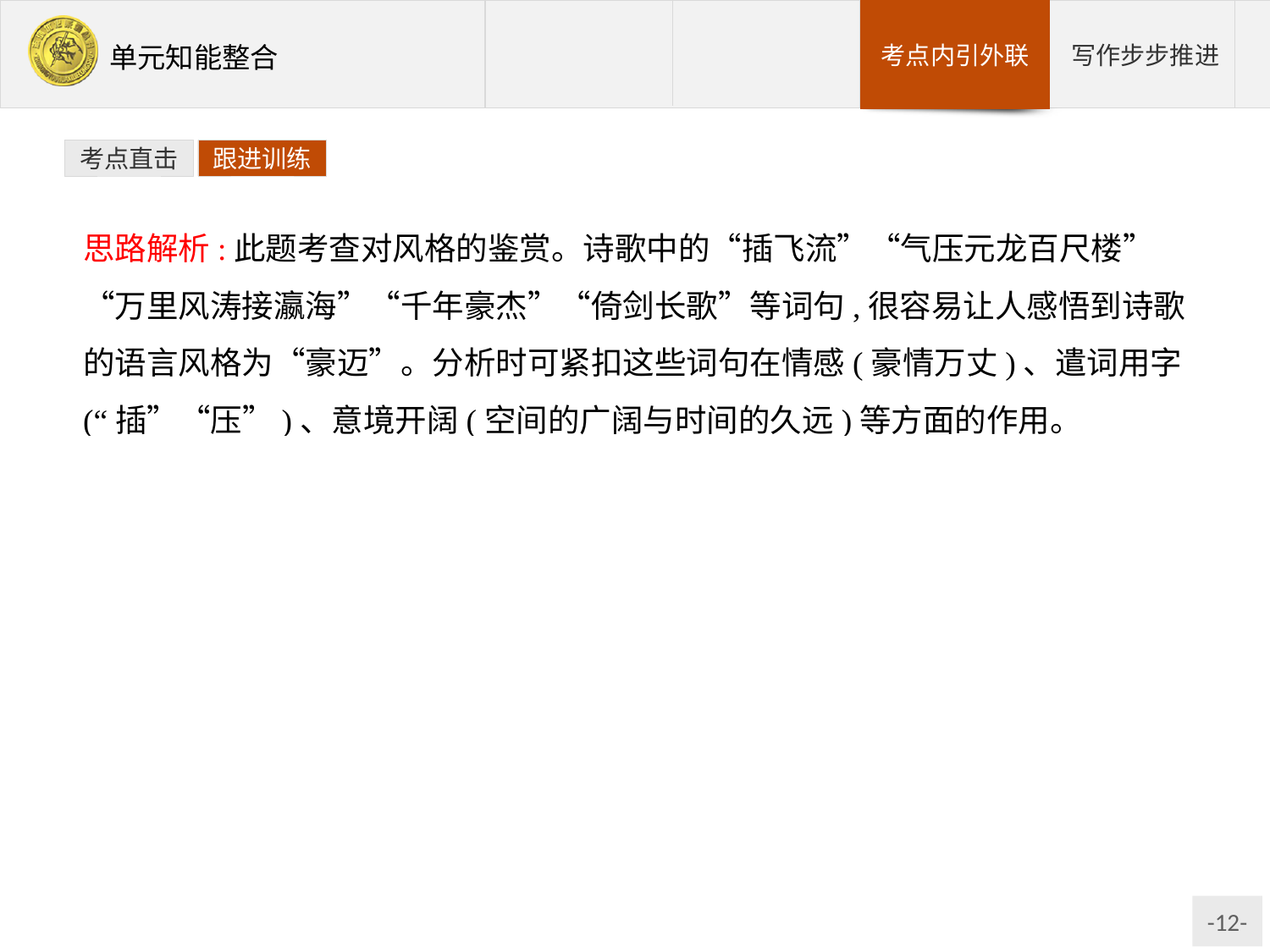

考点直击
跟进训练
思路解析:此题考查对风格的鉴赏。诗歌中的“插飞流”“气压元龙百尺楼”“万里风涛接瀛海”“千年豪杰”“倚剑长歌”等词句,很容易让人感悟到诗歌的语言风格为“豪迈”。分析时可紧扣这些词句在情感(豪情万丈)、遣词用字(“插”“压”)、意境开阔(空间的广阔与时间的久远)等方面的作用。
参考答案:豪迈。一是思想情感之豪迈,如首联和颔联作者以横波亭的孤高之势、周围山川的雄壮暗喻青口帅豪杰之豪情;尾联写倚剑高歌,慷慨豪饮,遥想浮云下的西北神州,都表现出勇往直前、收复故土的豪情壮志。二是遣词用字不同凡响,像首联中的“插”“压”等字把横波亭下临飞流的孤高之势传神地表现出来;颔联中的“万里”“千年”分别从空间的广阔和时间的久远来表现景象之壮观和人之英武,字里行间表现出一种磅礴的豪迈之情。